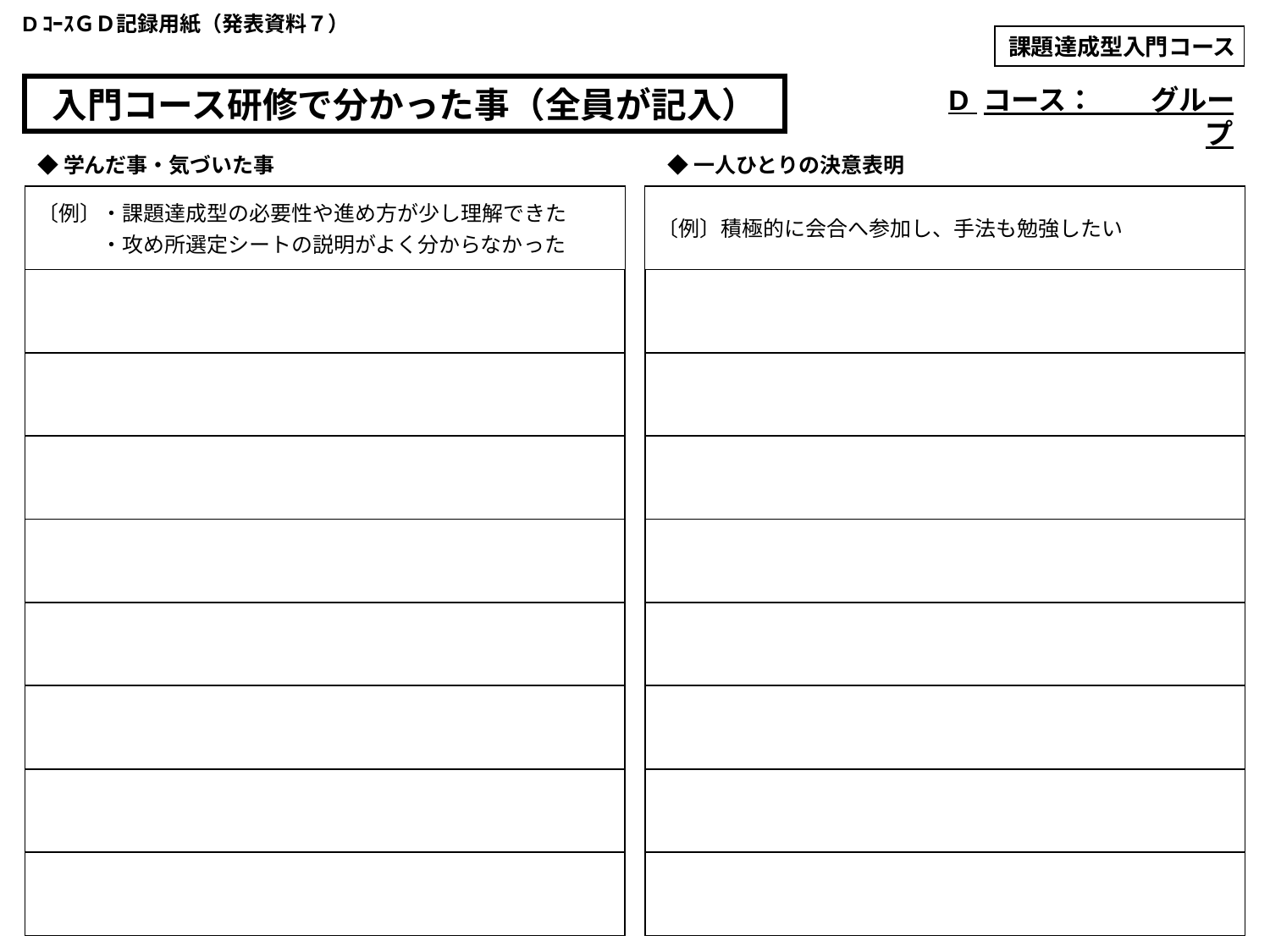

DｺｰｽＧＤ記録用紙（発表資料７）
課題達成型入門コース
入門コース研修で分かった事（全員が記入）
D コース：　　グループ
◆学んだ事・気づいた事
◆一人ひとりの決意表明
| 〔例〕・課題達成型の必要性や進め方が少し理解できた 　　　・攻め所選定シートの説明がよく分からなかった |
| --- |
|  |
|  |
|  |
|  |
|  |
|  |
|  |
|  |
| 〔例〕積極的に会合へ参加し、手法も勉強したい |
| --- |
|  |
|  |
|  |
|  |
|  |
|  |
|  |
|  |